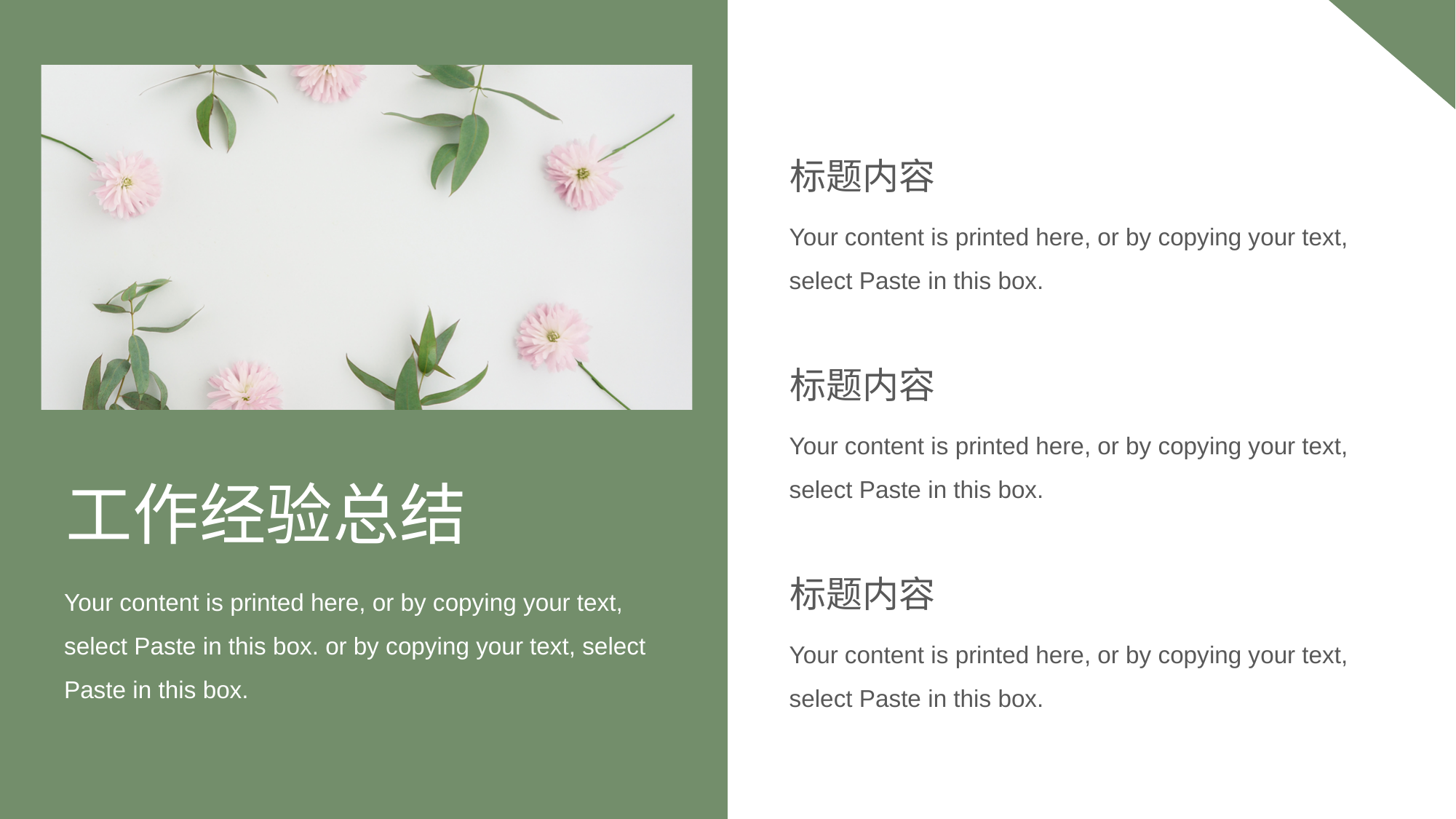

标题内容
Your content is printed here, or by copying your text, select Paste in this box.
标题内容
Your content is printed here, or by copying your text, select Paste in this box.
工作经验总结
Your content is printed here, or by copying your text, select Paste in this box. or by copying your text, select Paste in this box.
标题内容
Your content is printed here, or by copying your text, select Paste in this box.